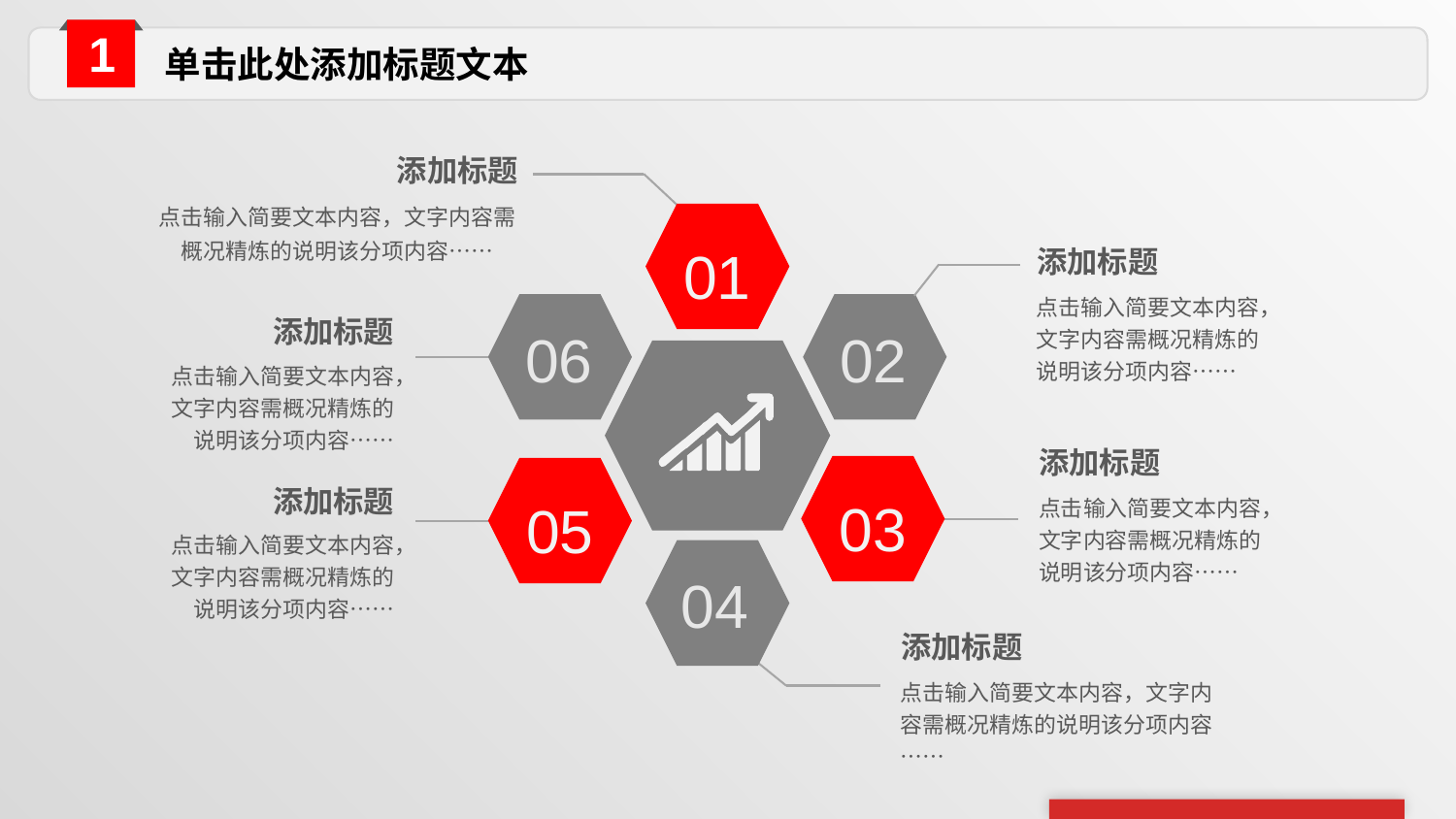

单击此处添加标题文本
添加标题
点击输入简要文本内容，文字内容需概况精炼的说明该分项内容……

01
添加标题
点击输入简要文本内容，文字内容需概况精炼的说明该分项内容……

06

02
添加标题

点击输入简要文本内容，文字内容需概况精炼的说明该分项内容……
添加标题

03

05
添加标题
点击输入简要文本内容，文字内容需概况精炼的说明该分项内容……
点击输入简要文本内容，文字内容需概况精炼的说明该分项内容……

04
添加标题
点击输入简要文本内容，文字内容需概况精炼的说明该分项内容……